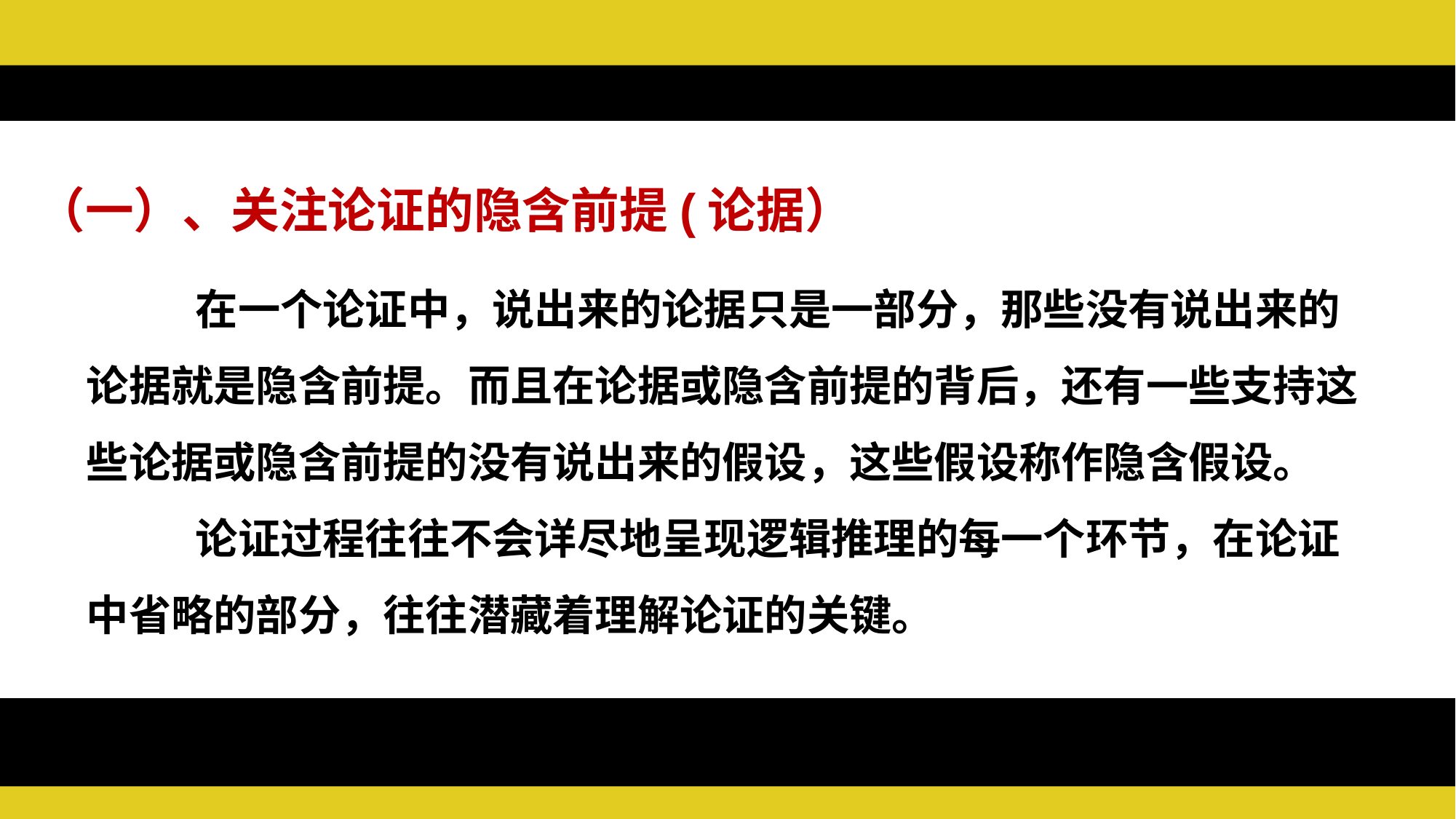

（一）、关注论证的隐含前提(论据）
	在一个论证中，说出来的论据只是一部分，那些没有说出来的论据就是隐含前提。而且在论据或隐含前提的背后，还有一些支持这些论据或隐含前提的没有说出来的假设，这些假设称作隐含假设。
	论证过程往往不会详尽地呈现逻辑推理的每一个环节，在论证中省略的部分，往往潜藏着理解论证的关键。